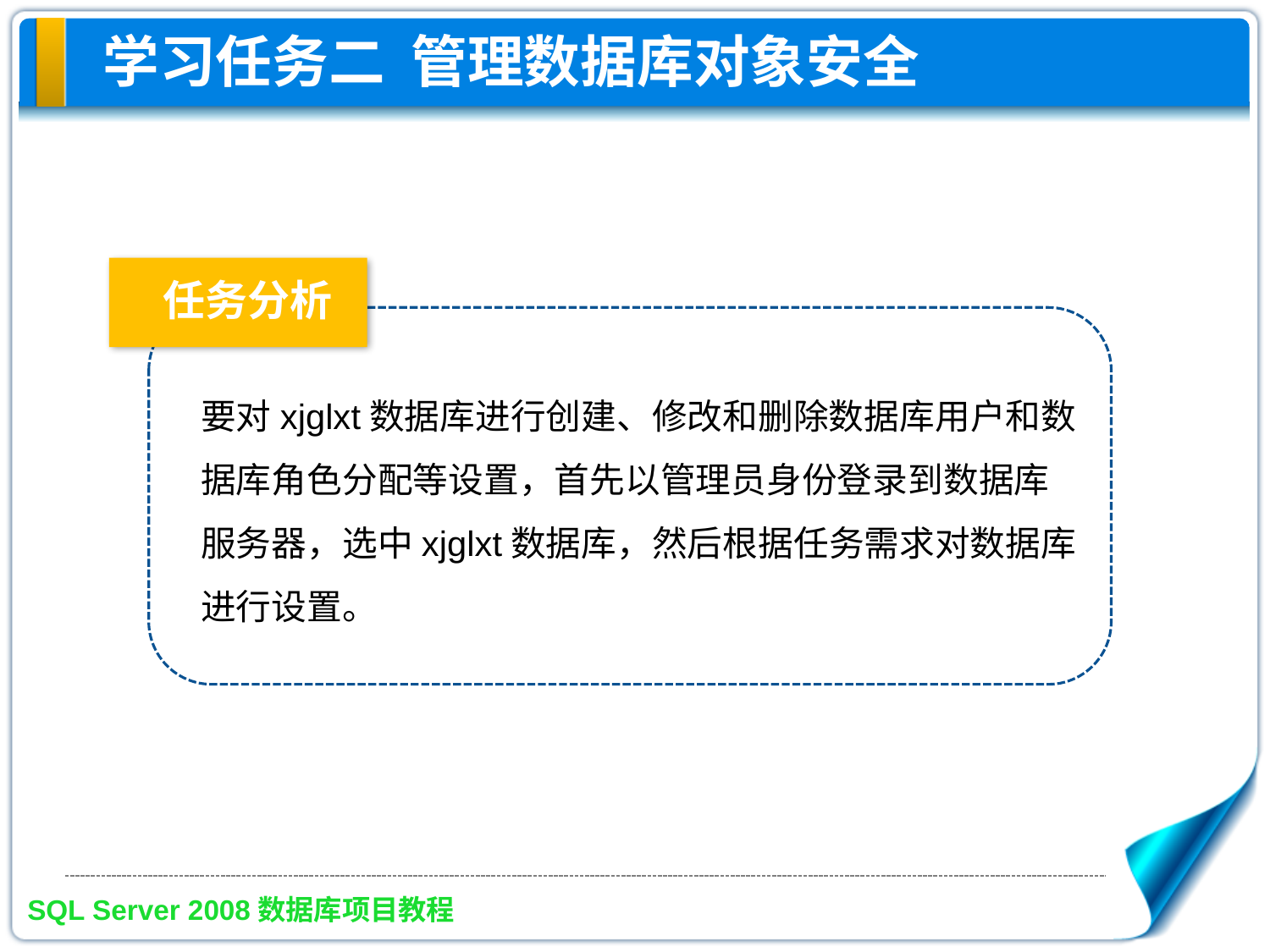

学习任务二  管理数据库对象安全

任务分析

要对xjglxt数据库进行创建、修改和删除数据库用户和数据库角色分配等设置，首先以管理员身份登录到数据库服务器，选中xjglxt数据库，然后根据任务需求对数据库进行设置。